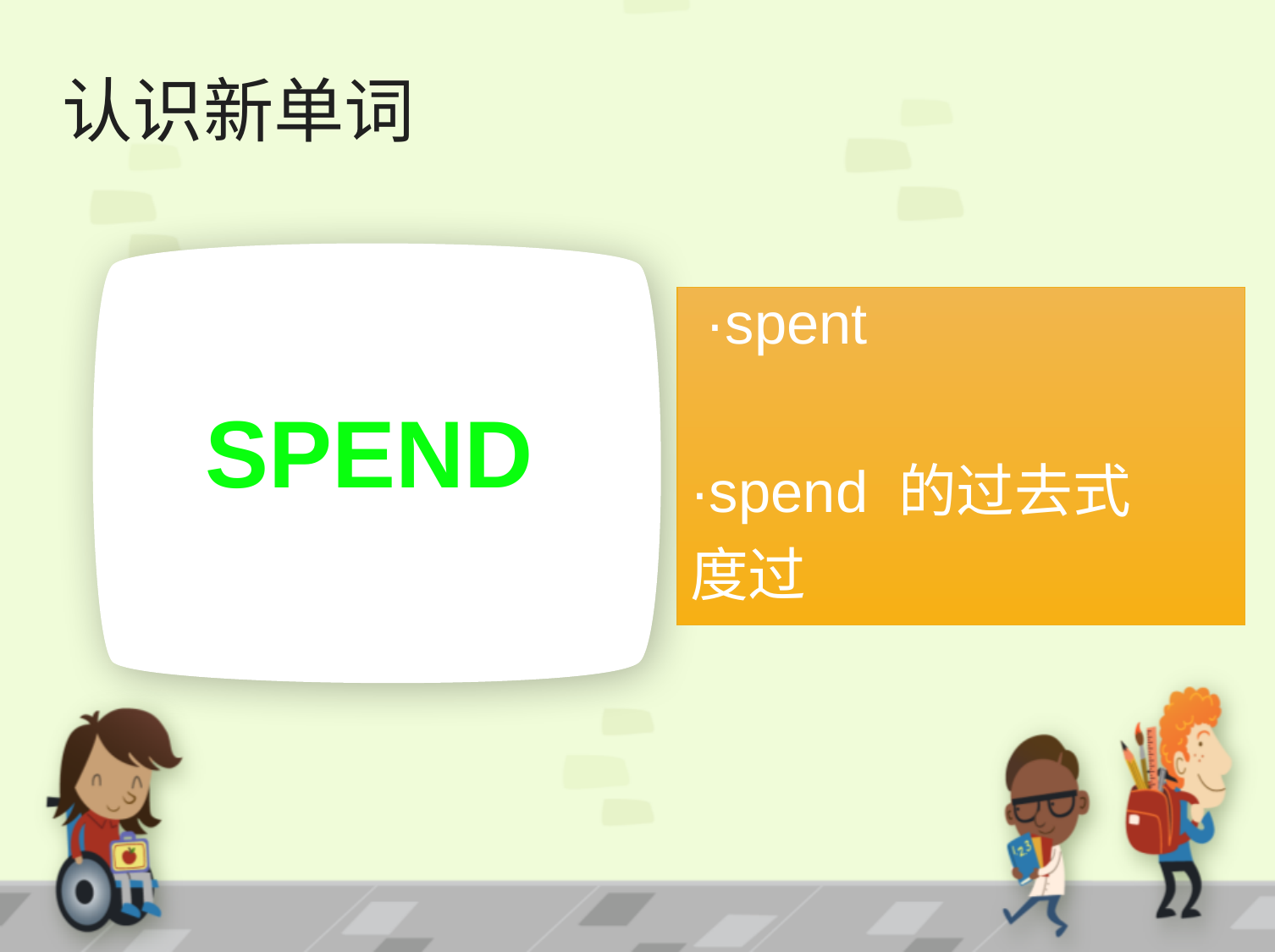

# 认识新单词
 ·spent

·spend 的过去式
度过
spend